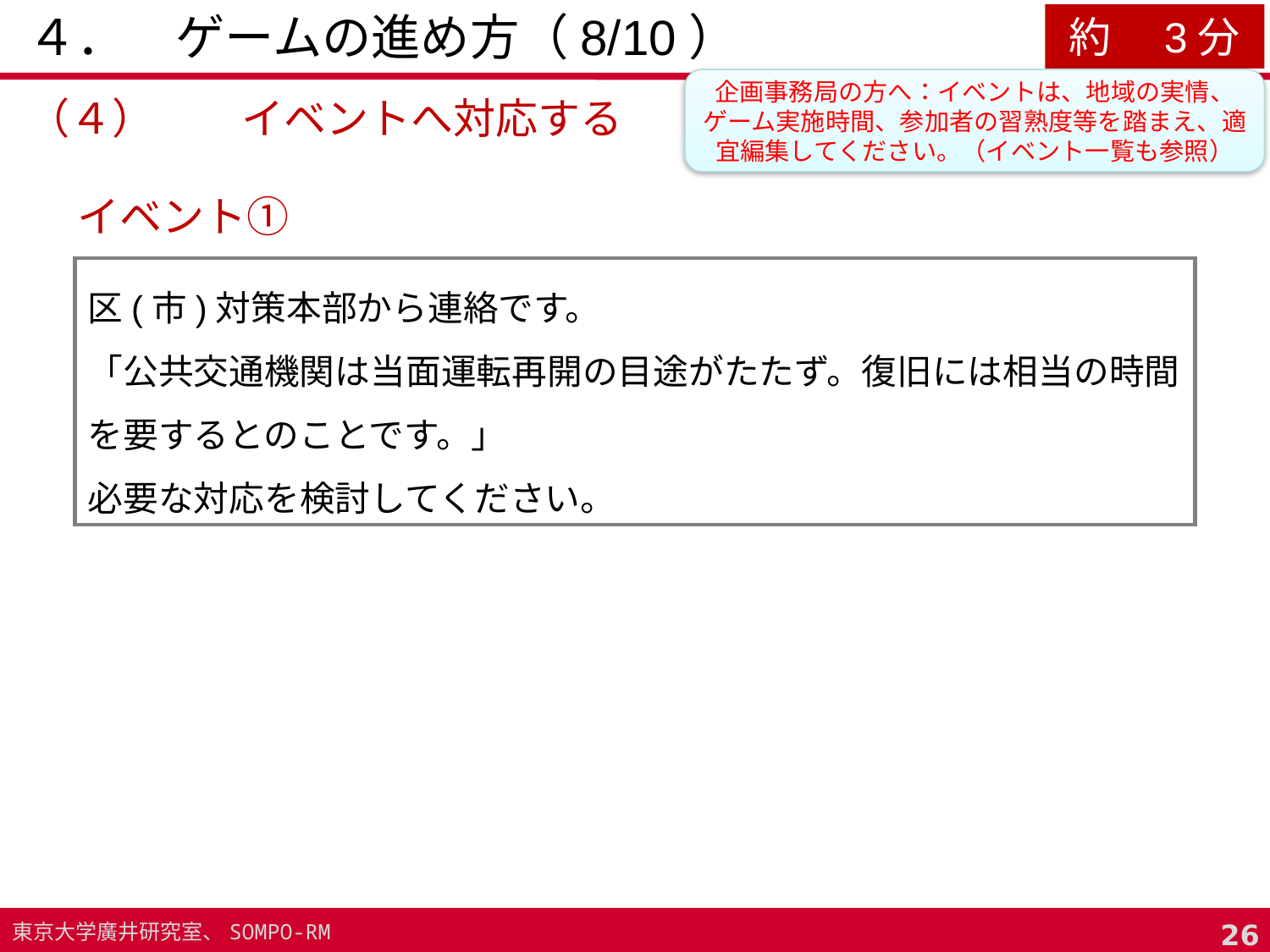

# ４．　ゲームの進め方（8/10）
約　3分
企画事務局の方へ：イベントは、地域の実情、ゲーム実施時間、参加者の習熟度等を踏まえ、適宜編集してください。（イベント一覧も参照）
（４）	イベントへ対応する
イベント①
区(市)対策本部から連絡です。
「公共交通機関は当面運転再開の目途がたたず。復旧には相当の時間を要するとのことです。」
必要な対応を検討してください。
26